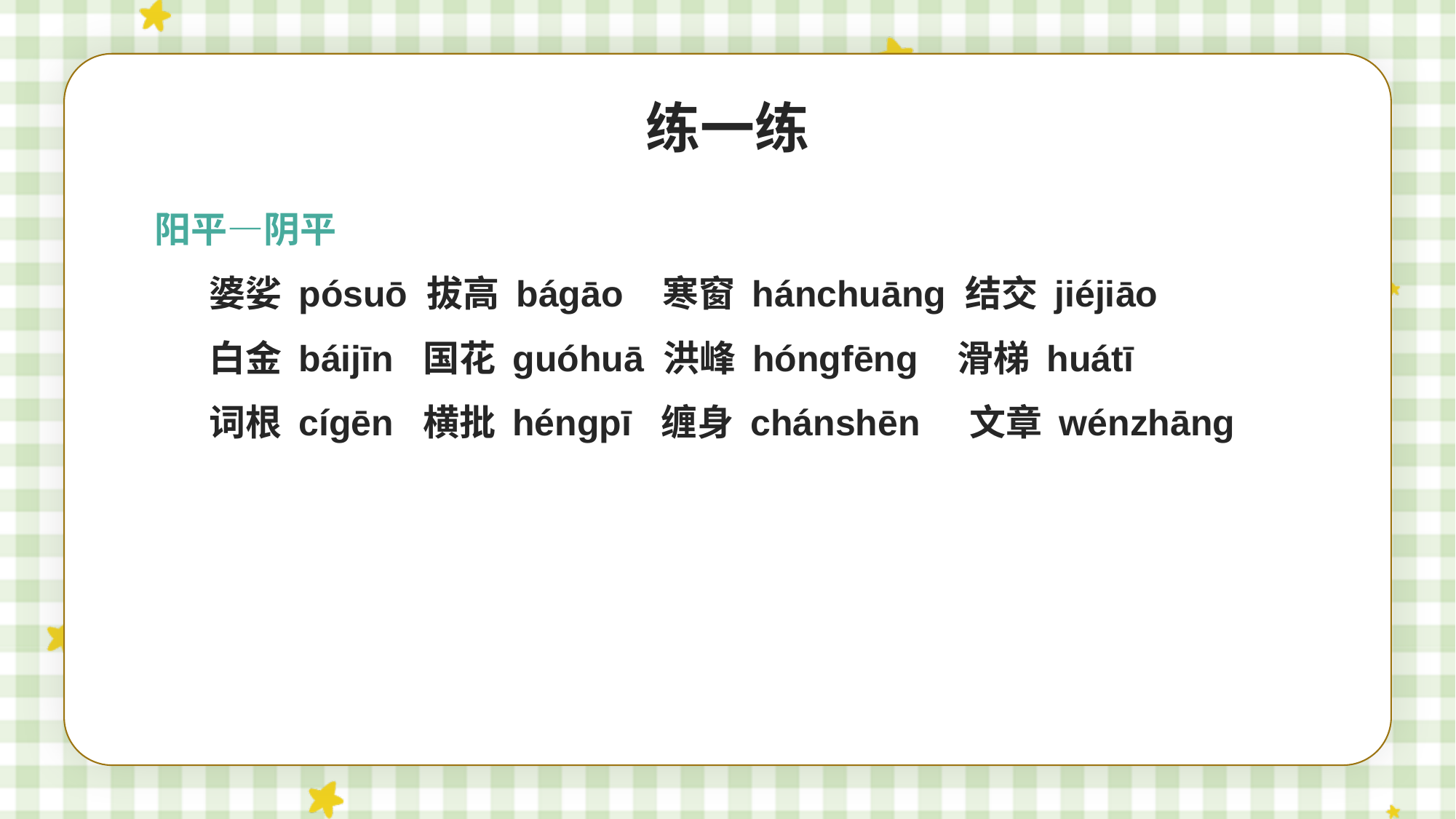

练一练
阳平—阴平
婆娑 pósuō 拔高 bágāo   寒窗 hánchuāng 结交 jiéjiāo
白金 báijīn  国花 guóhuā 洪峰 hóngfēng   滑梯 huátī
词根 cígēn  横批 héngpī  缠身 chánshēn    文章 wénzhāng